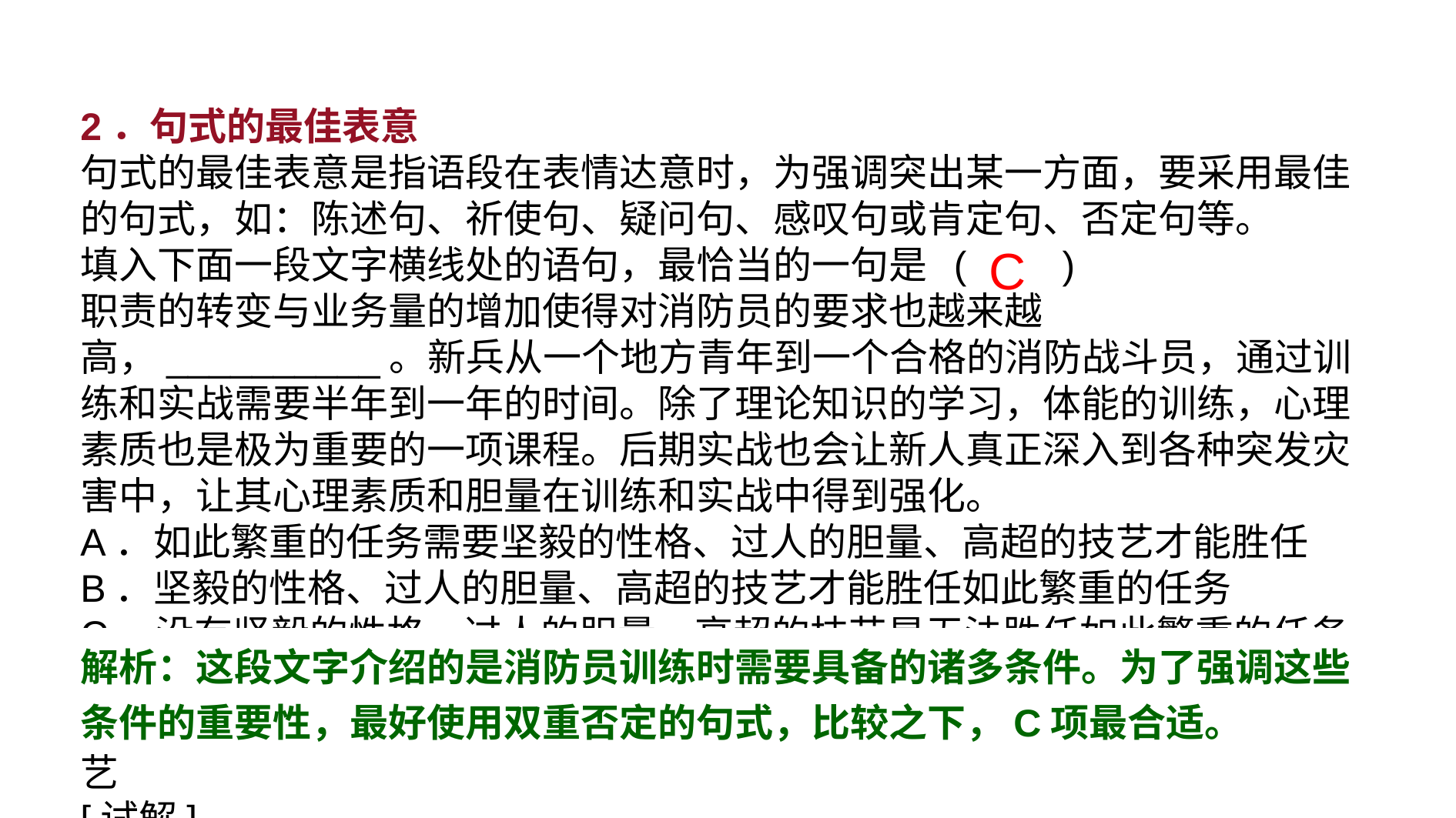

2．句式的最佳表意
句式的最佳表意是指语段在表情达意时，为强调突出某一方面，要采用最佳的句式，如：陈述句、祈使句、疑问句、感叹句或肯定句、否定句等。
填入下面一段文字横线处的语句，最恰当的一句是  (　　)
职责的转变与业务量的增加使得对消防员的要求也越来越高，__________。新兵从一个地方青年到一个合格的消防战斗员，通过训练和实战需要半年到一年的时间。除了理论知识的学习，体能的训练，心理素质也是极为重要的一项课程。后期实战也会让新人真正深入到各种突发灾害中，让其心理素质和胆量在训练和实战中得到强化。
A．如此繁重的任务需要坚毅的性格、过人的胆量、高超的技艺才能胜任
B．坚毅的性格、过人的胆量、高超的技艺才能胜任如此繁重的任务
C．没有坚毅的性格，过人的胆量、高超的技艺是无法胜任如此繁重的任务的
D．胜任如此繁重的任务使人必须拥有坚毅的性格、过人的胆量、高超的技艺
[试解]　________
   C
解析：这段文字介绍的是消防员训练时需要具备的诸多条件。为了强调这些条件的重要性，最好使用双重否定的句式，比较之下，C项最合适。